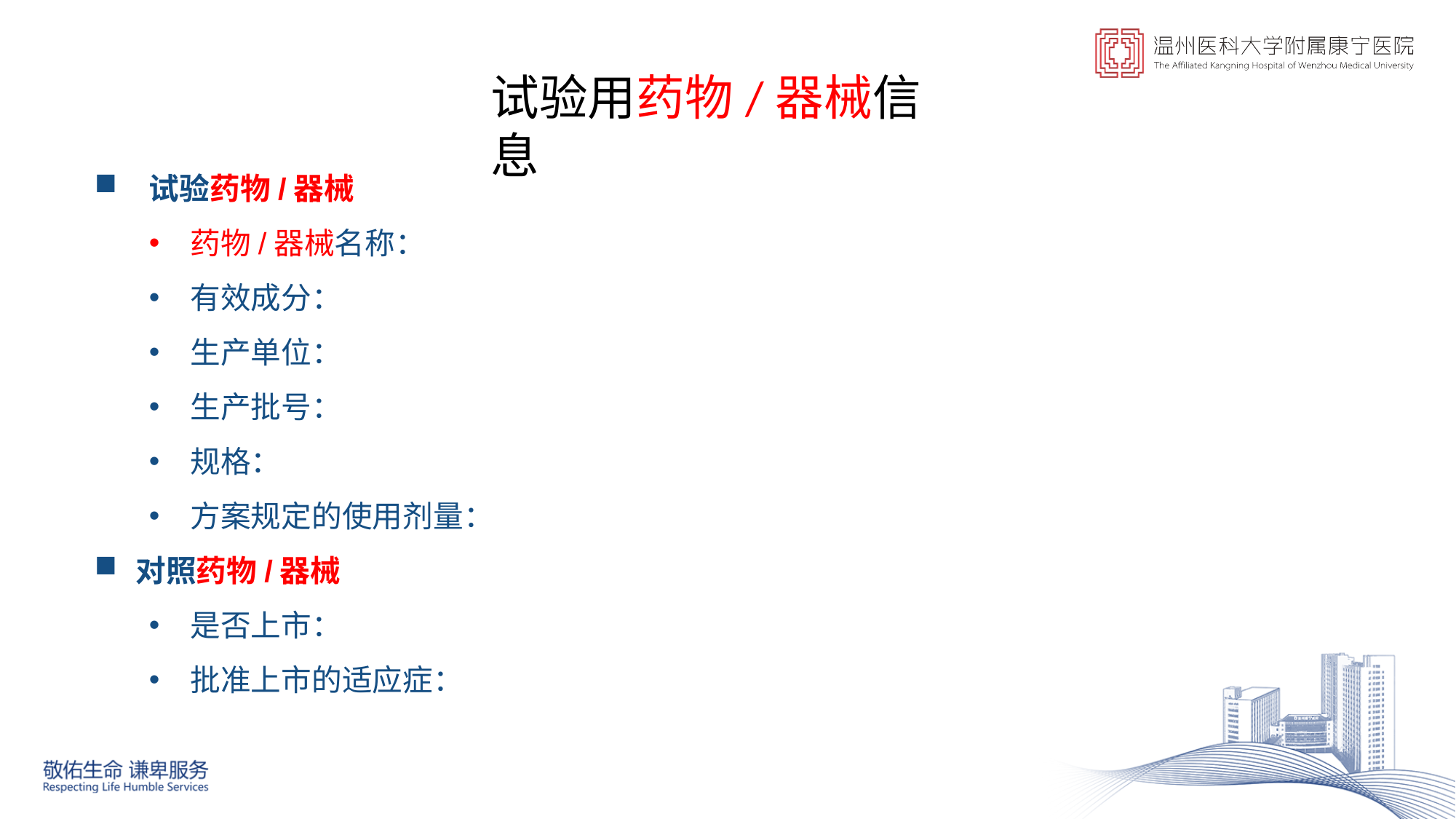

试验用药物/器械信息
试验药物/器械
药物/器械名称：
有效成分：
生产单位：
生产批号：
规格：
方案规定的使用剂量：
对照药物/器械
是否上市：
批准上市的适应症：